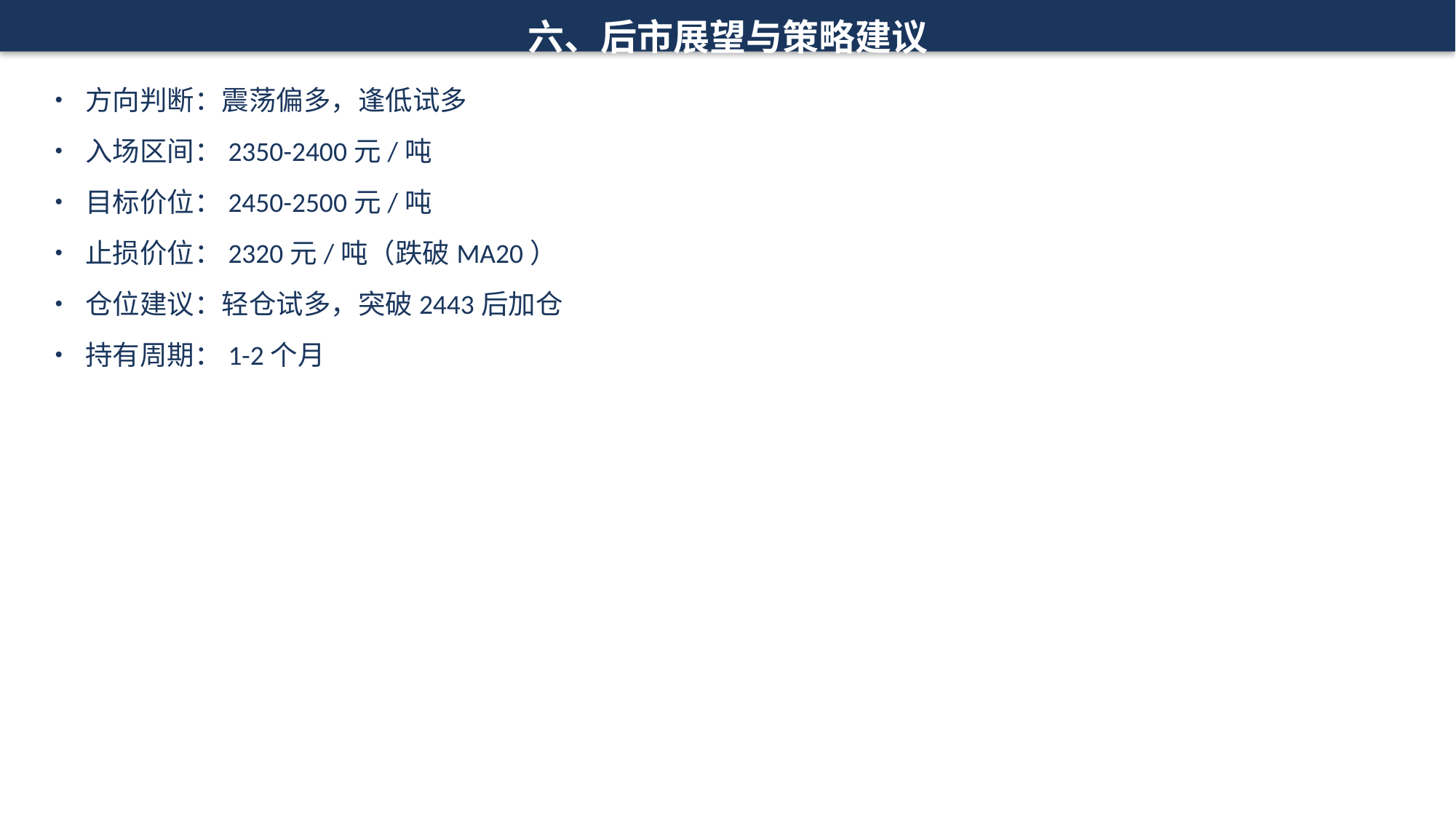

六、后市展望与策略建议
• 方向判断：震荡偏多，逢低试多
• 入场区间：2350-2400元/吨
• 目标价位：2450-2500元/吨
• 止损价位：2320元/吨（跌破MA20）
• 仓位建议：轻仓试多，突破2443后加仓
• 持有周期：1-2个月